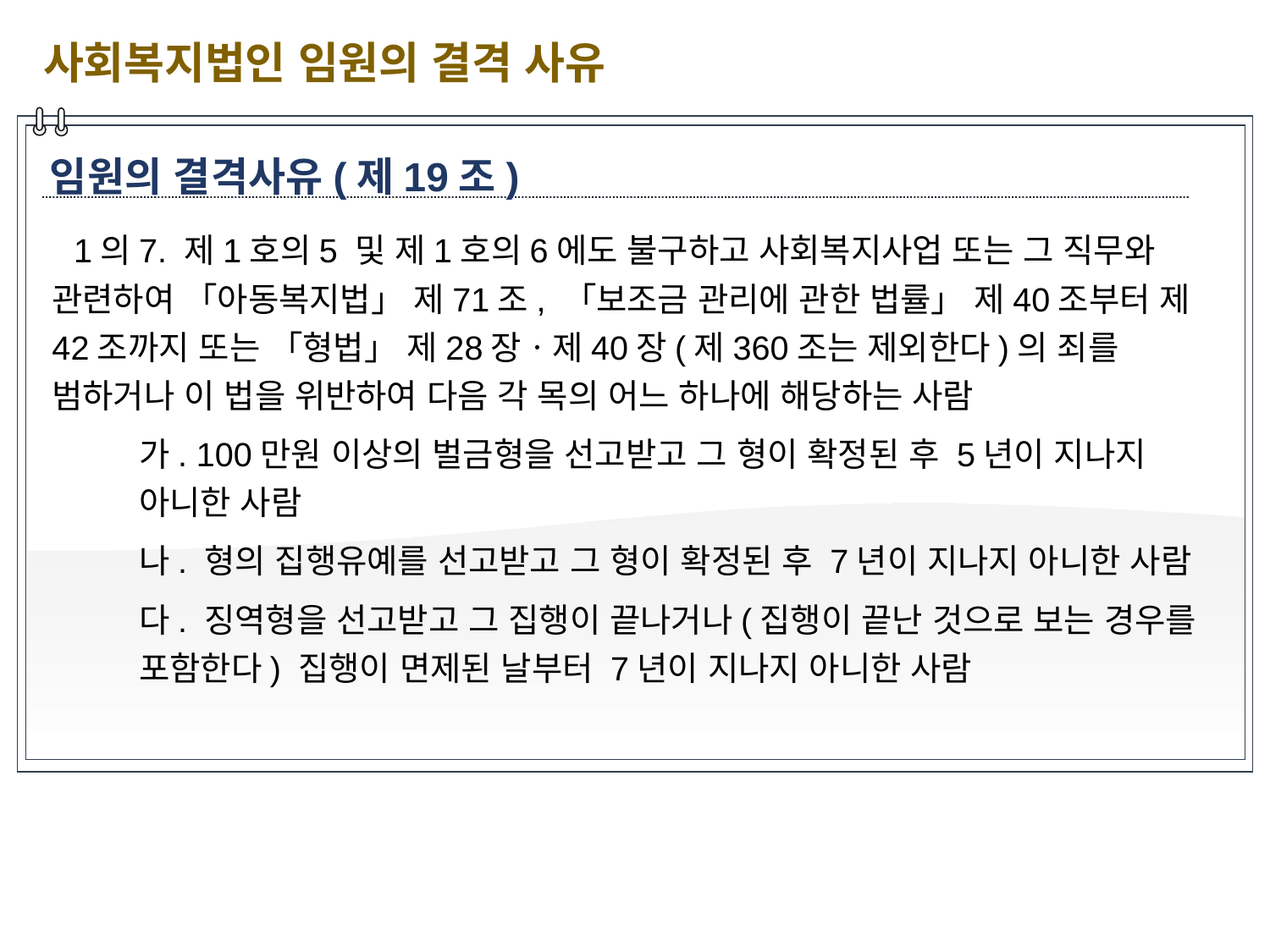

사회복지법인 임원의 결격 사유

임원의 결격사유(제19조)

  1의7. 제1호의5 및 제1호의6에도 불구하고 사회복지사업 또는 그 직무와 관련하여 「아동복지법」 제71조, 「보조금 관리에 관한 법률」 제40조부터 제42조까지 또는 「형법」 제28장ㆍ제40장(제360조는 제외한다)의 죄를 범하거나 이 법을 위반하여 다음 각 목의 어느 하나에 해당하는 사람
가. 100만원 이상의 벌금형을 선고받고 그 형이 확정된 후 5년이 지나지 아니한 사람
나. 형의 집행유예를 선고받고 그 형이 확정된 후 7년이 지나지 아니한 사람
다. 징역형을 선고받고 그 집행이 끝나거나(집행이 끝난 것으로 보는 경우를 포함한다) 집행이 면제된 날부터 7년이 지나지 아니한 사람